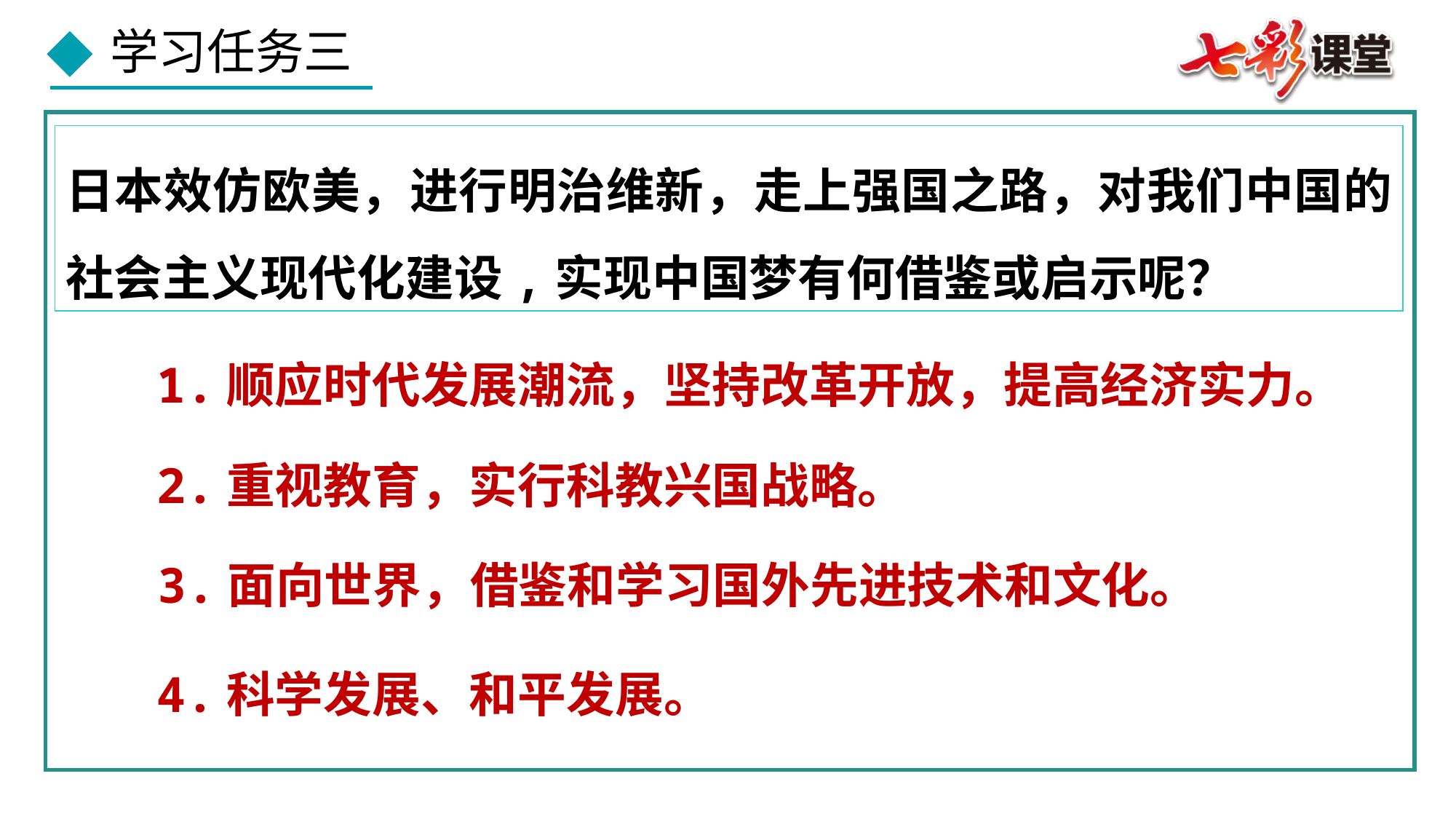

日本效仿欧美，进行明治维新，走上强国之路，对我们中国的社会主义现代化建设,实现中国梦有何借鉴或启示呢？
1.顺应时代发展潮流，坚持改革开放，提高经济实力。
2.重视教育，实行科教兴国战略。
3.面向世界，借鉴和学习国外先进技术和文化。
4.科学发展、和平发展。